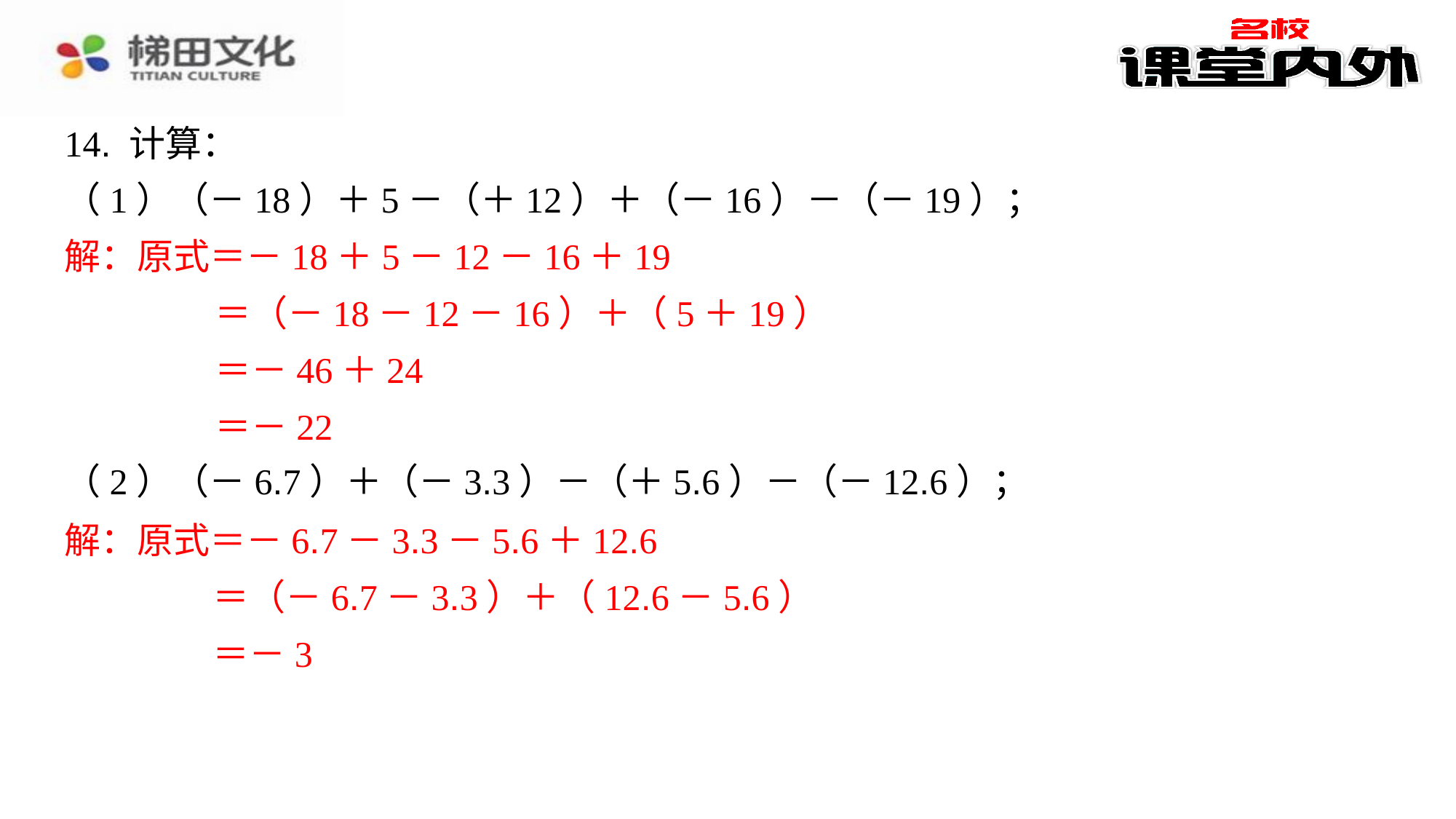

14. 计算：
（1）（－18）＋5－（＋12）＋（－16）－（－19）；
解：原式＝－18＋5－12－16＋19
＝（－18－12－16）＋（5＋19）
＝－46＋24
＝－22
（2）（－6.7）＋（－3.3）－（＋5.6）－（－12.6）；
解：原式＝－6.7－3.3－5.6＋12.6
＝（－6.7－3.3）＋（12.6－5.6）
＝－3
解：原式＝－18＋5－12－16＋19
＝（－18－12－16）＋（5＋19）
＝－46＋24
＝－22
解：原式＝－6.7－3.3－5.6＋12.6
＝（－6.7－3.3）＋（12.6－5.6）
＝－3